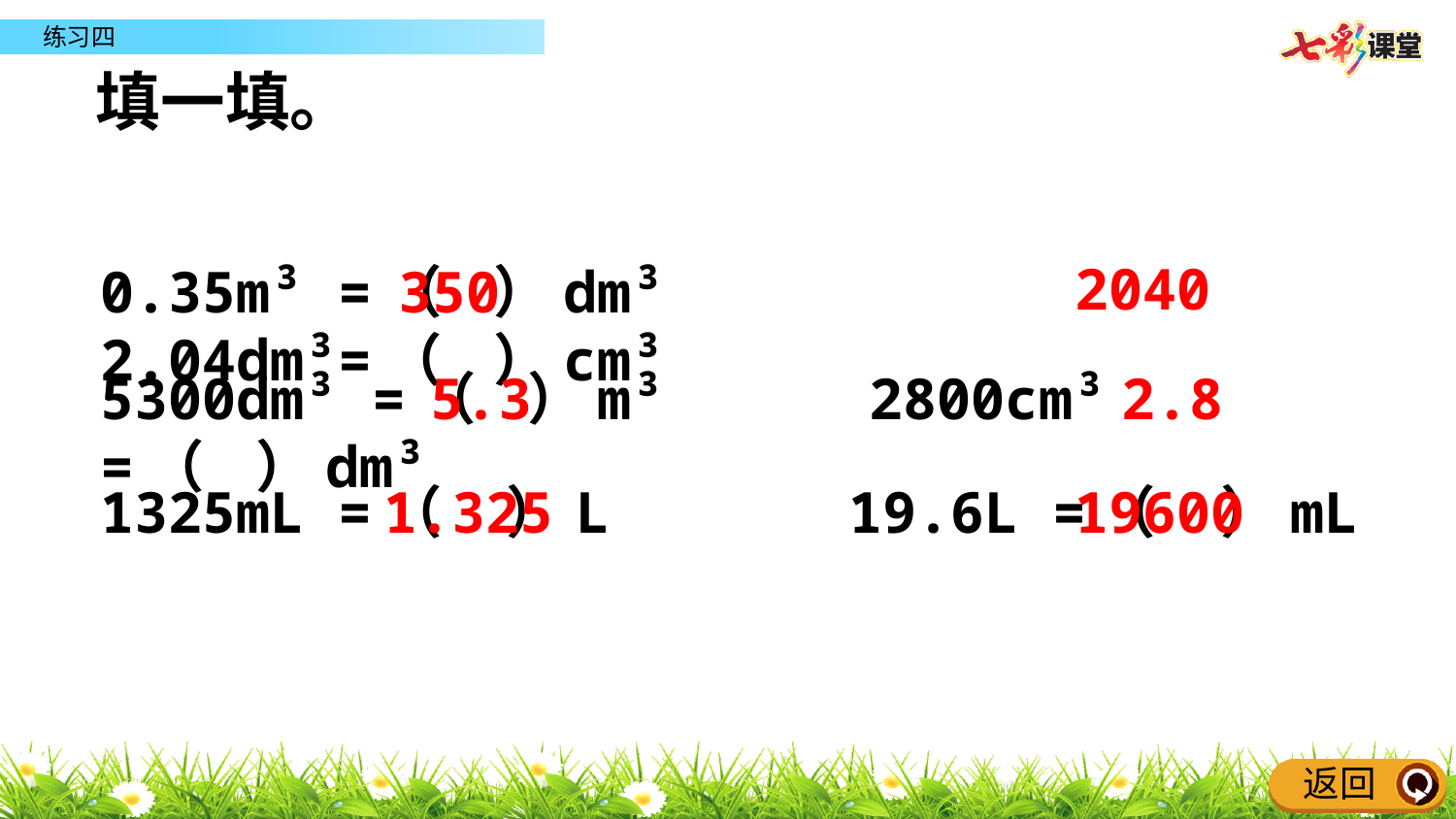

填一填。
2040
0.35m³ =（    ）dm³      2.04dm³=（    ）cm³
350
5300dm³ =（    ）m³      2800cm³ =（    ）dm³
5.3
2.8
1325mL =（     ）L       19.6L =（     ）mL
1.325
19600